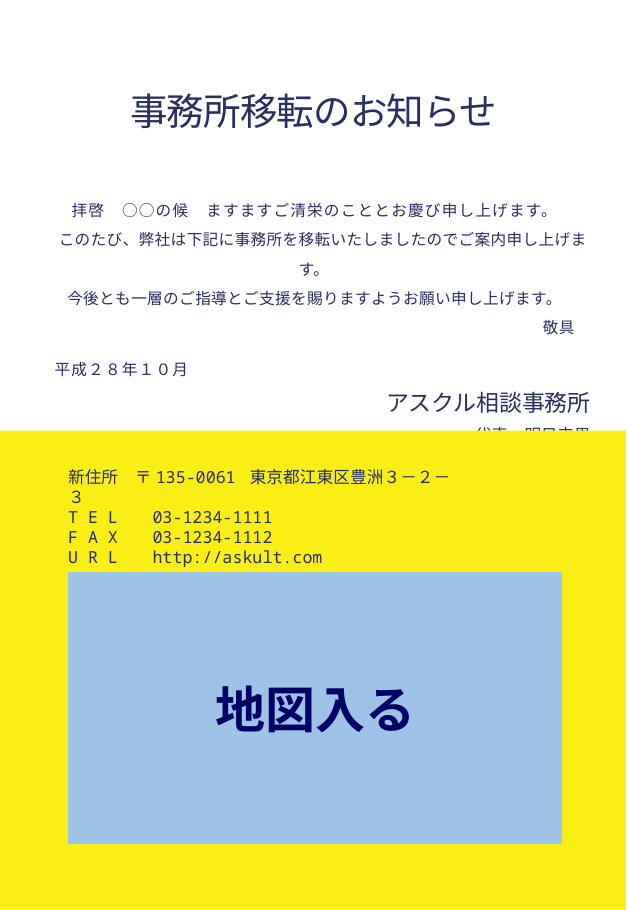

事務所移転のお知らせ
拝啓　○○の候　ますますご清栄のこととお慶び申し上げます。
　このたび、弊社は下記に事務所を移転いたしましたのでご案内申し上げます。
今後とも一層のご指導とご支援を賜りますようお願い申し上げます。
敬具
　平成２８年１０月
アスクル相談事務所
代表　明日来男

新住所　〒135-0061 東京都江東区豊洲３－２－３
T E L 　03-1234-1111
F A X 　03-1234-1112
U R L 　http://askult.com
地図入る